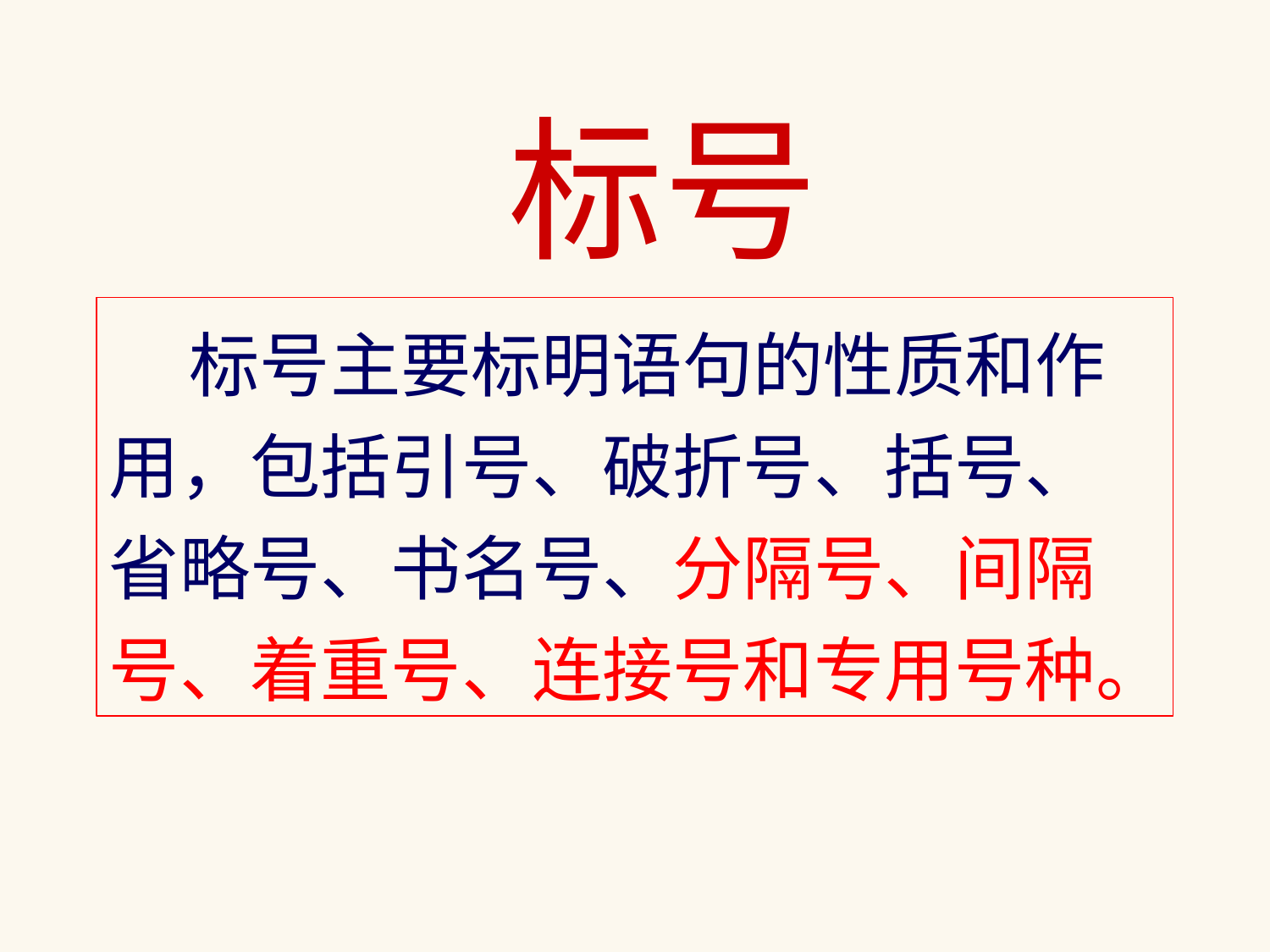

标号
    标号主要标明语句的性质和作用，包括引号、破折号、括号、省略号、书名号、分隔号、间隔号、着重号、连接号和专用号种。